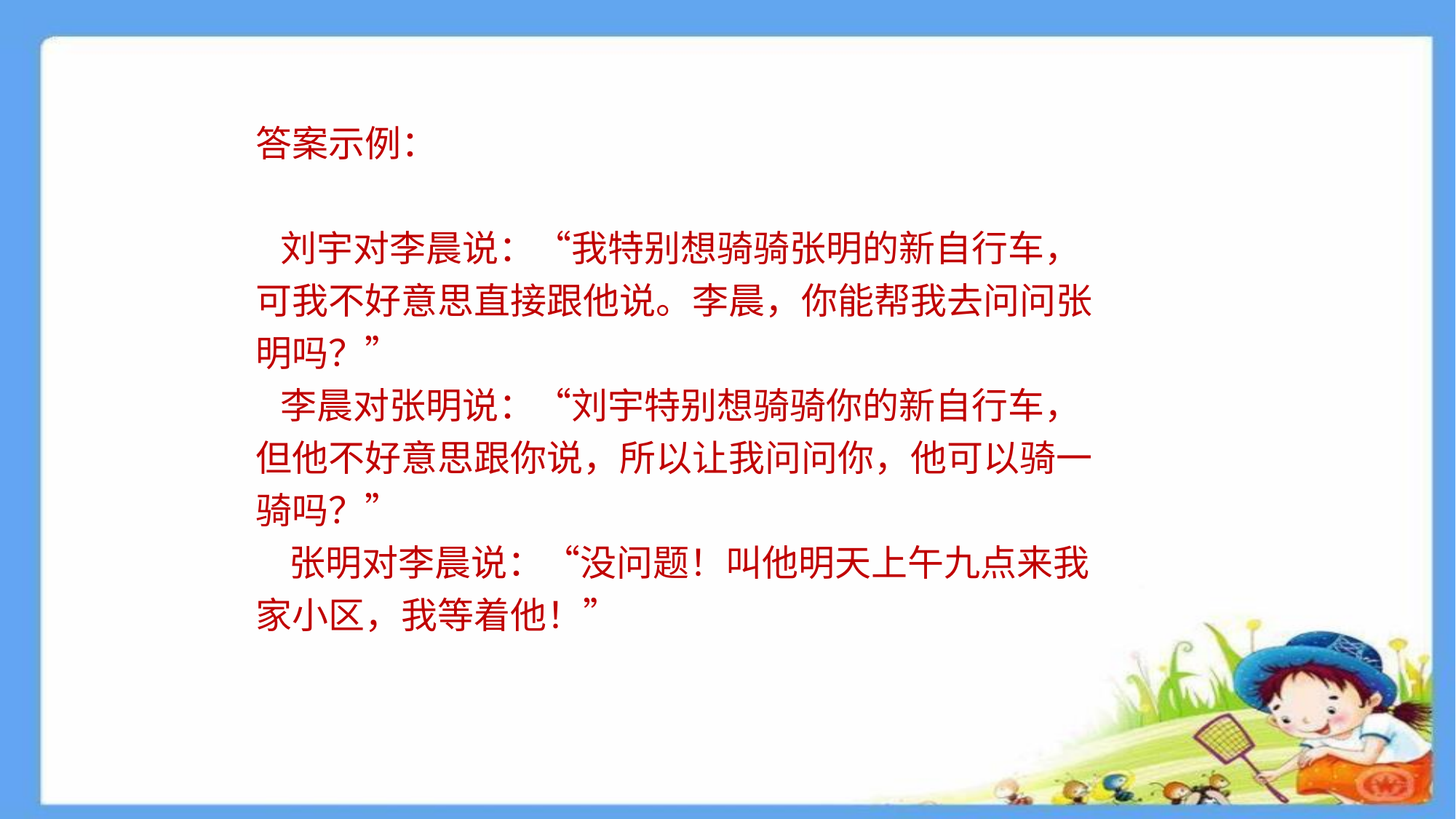

答案示例：

  刘宇对李晨说：“我特别想骑骑张明的新自行车，可我不好意思直接跟他说。李晨，你能帮我去问问张明吗？”
  李晨对张明说：“刘宇特别想骑骑你的新自行车，但他不好意思跟你说，所以让我问问你，他可以骑一骑吗？”
   张明对李晨说：“没问题！叫他明天上午九点来我家小区，我等着他！”